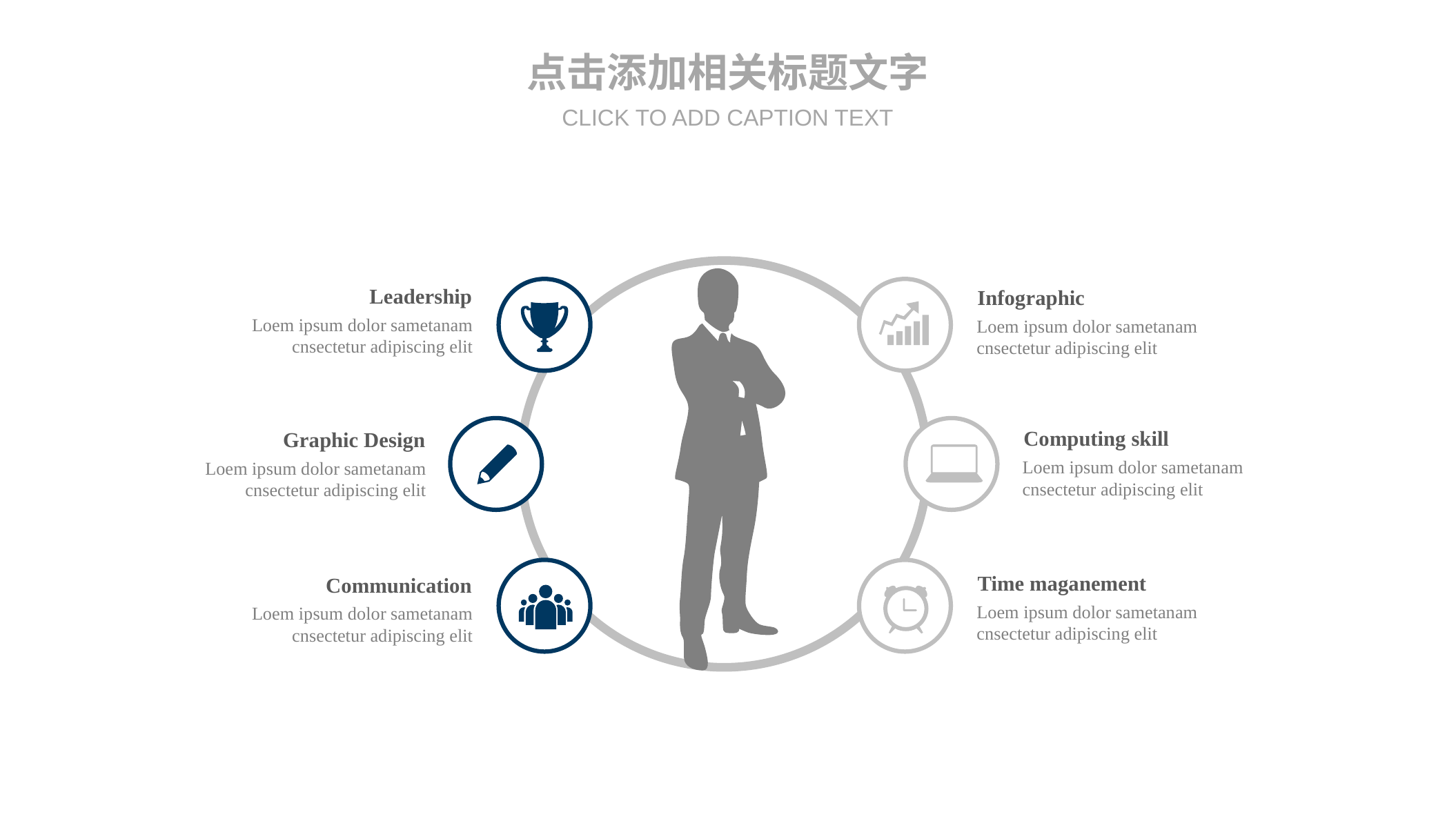

点击添加相关标题文字
CLICK TO ADD CAPTION TEXT

Leadership
Loem ipsum dolor sametanam cnsectetur adipiscing elit

Infographic
Loem ipsum dolor sametanam cnsectetur adipiscing elit

Computing skill
Loem ipsum dolor sametanam cnsectetur adipiscing elit
Graphic Design
Loem ipsum dolor sametanam cnsectetur adipiscing elit

Time maganement
Loem ipsum dolor sametanam cnsectetur adipiscing elit
Communication
Loem ipsum dolor sametanam cnsectetur adipiscing elit